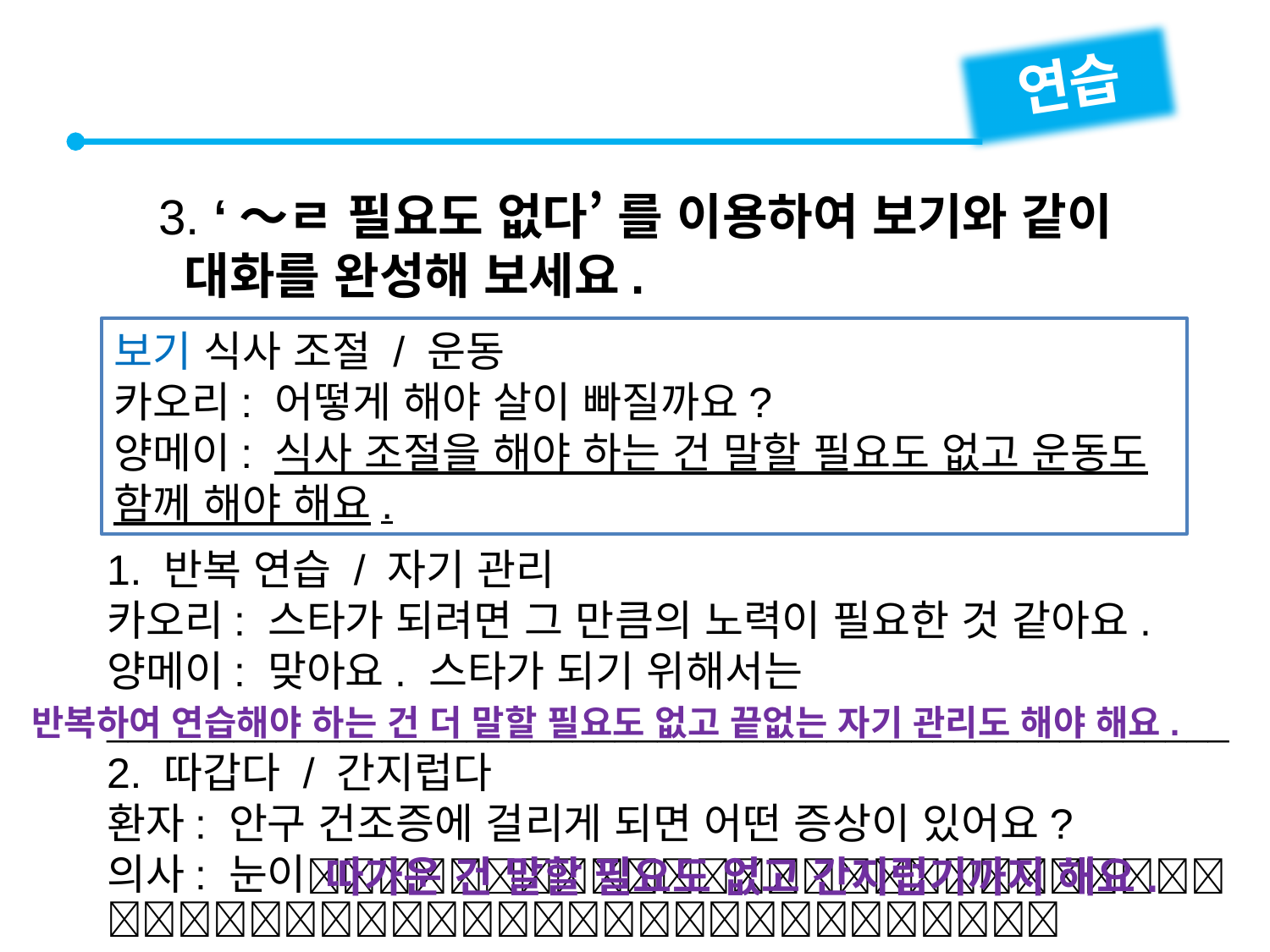

연습
3. ‘～ㄹ 필요도 없다’ 를 이용하여 보기와 같이
 대화를 완성해 보세요.
보기 식사 조절 / 운동
카오리: 어떻게 해야 살이 빠질까요?
양메이: 식사 조절을 해야 하는 건 말할 필요도 없고 운동도 함께 해야 해요.
1. 반복 연습 / 자기 관리
카오리: 스타가 되려면 그 만큼의 노력이 필요한 것 같아요.
양메이: 맞아요. 스타가 되기 위해서는
_____________________________________________________
2. 따갑다 / 간지럽다
환자: 안구 건조증에 걸리게 되면 어떤 증상이 있어요?
의사: 눈이_____________________________________________________
반복하여 연습해야 하는 건 더 말할 필요도 없고 끝없는 자기 관리도 해야 해요.
따가운 건 말할 필요도 없고 간지럽기까지 해요.